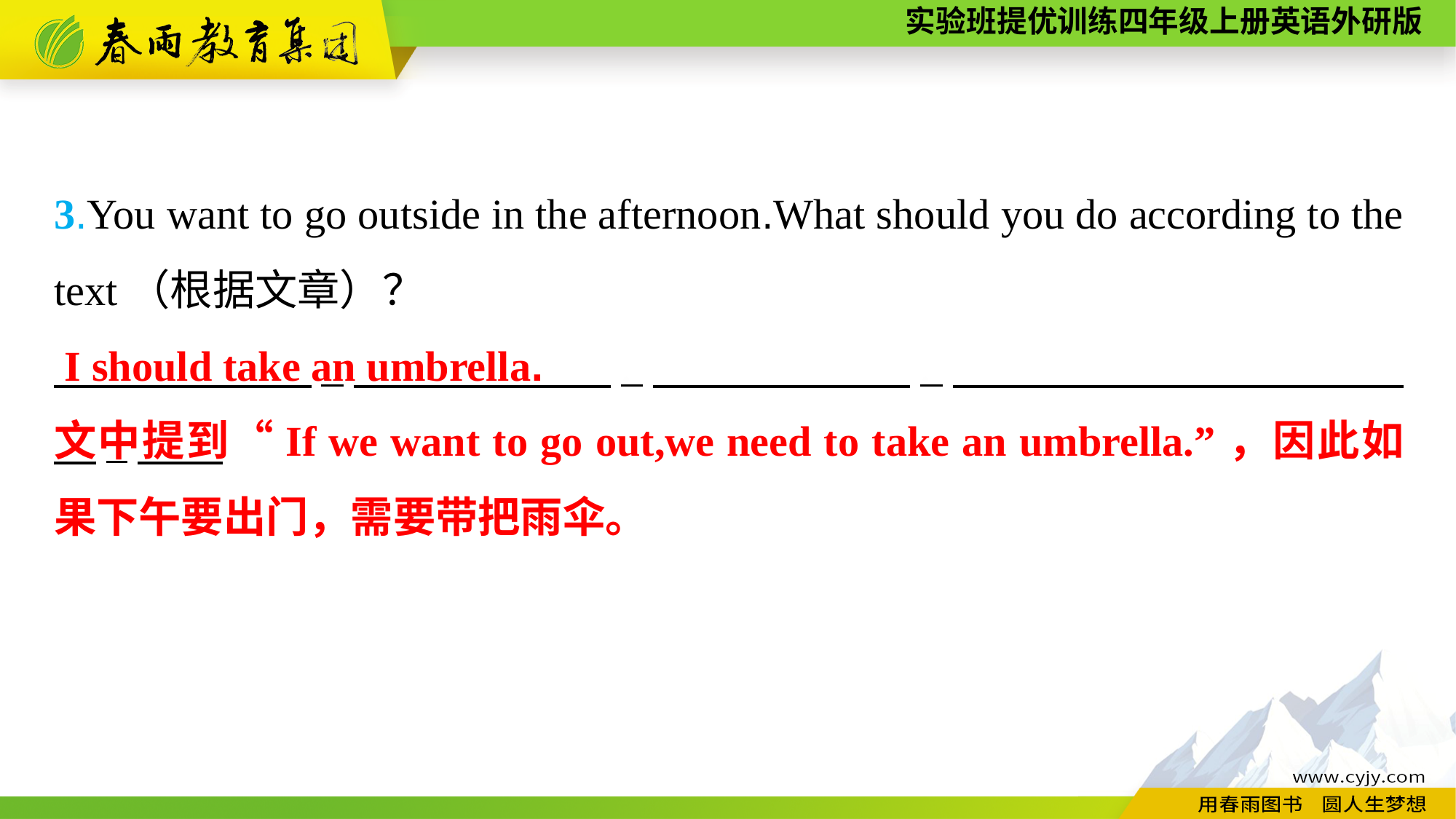

3.You want to go outside in the afternoon.What should you do according to the text（根据文章）？
　　　　　　. 　　　　　　. 　　　　　　. 　　　　                        　　.
I should take an umbrella.
文中提到“If we want to go out,we need to take an umbrella.”，因此如果下午要出门，需要带把雨伞。